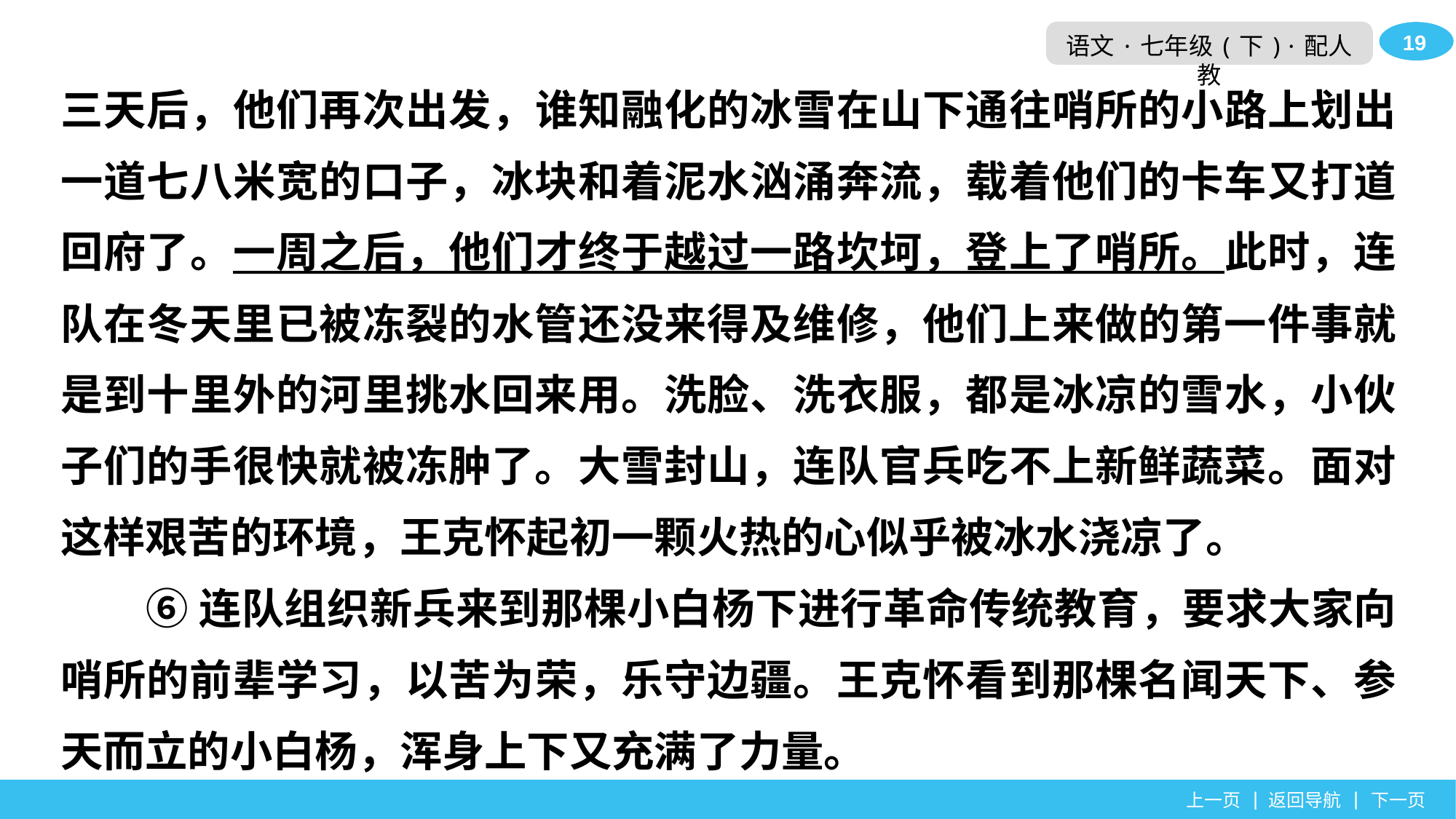

三天后，他们再次出发，谁知融化的冰雪在山下通往哨所的小路上划出一道七八米宽的口子，冰块和着泥水汹涌奔流，载着他们的卡车又打道回府了。一周之后，他们才终于越过一路坎坷，登上了哨所。此时，连队在冬天里已被冻裂的水管还没来得及维修，他们上来做的第一件事就是到十里外的河里挑水回来用。洗脸、洗衣服，都是冰凉的雪水，小伙子们的手很快就被冻肿了。大雪封山，连队官兵吃不上新鲜蔬菜。面对这样艰苦的环境，王克怀起初一颗火热的心似乎被冰水浇凉了。
⑥连队组织新兵来到那棵小白杨下进行革命传统教育，要求大家向哨所的前辈学习，以苦为荣，乐守边疆。王克怀看到那棵名闻天下、参天而立的小白杨，浑身上下又充满了力量。